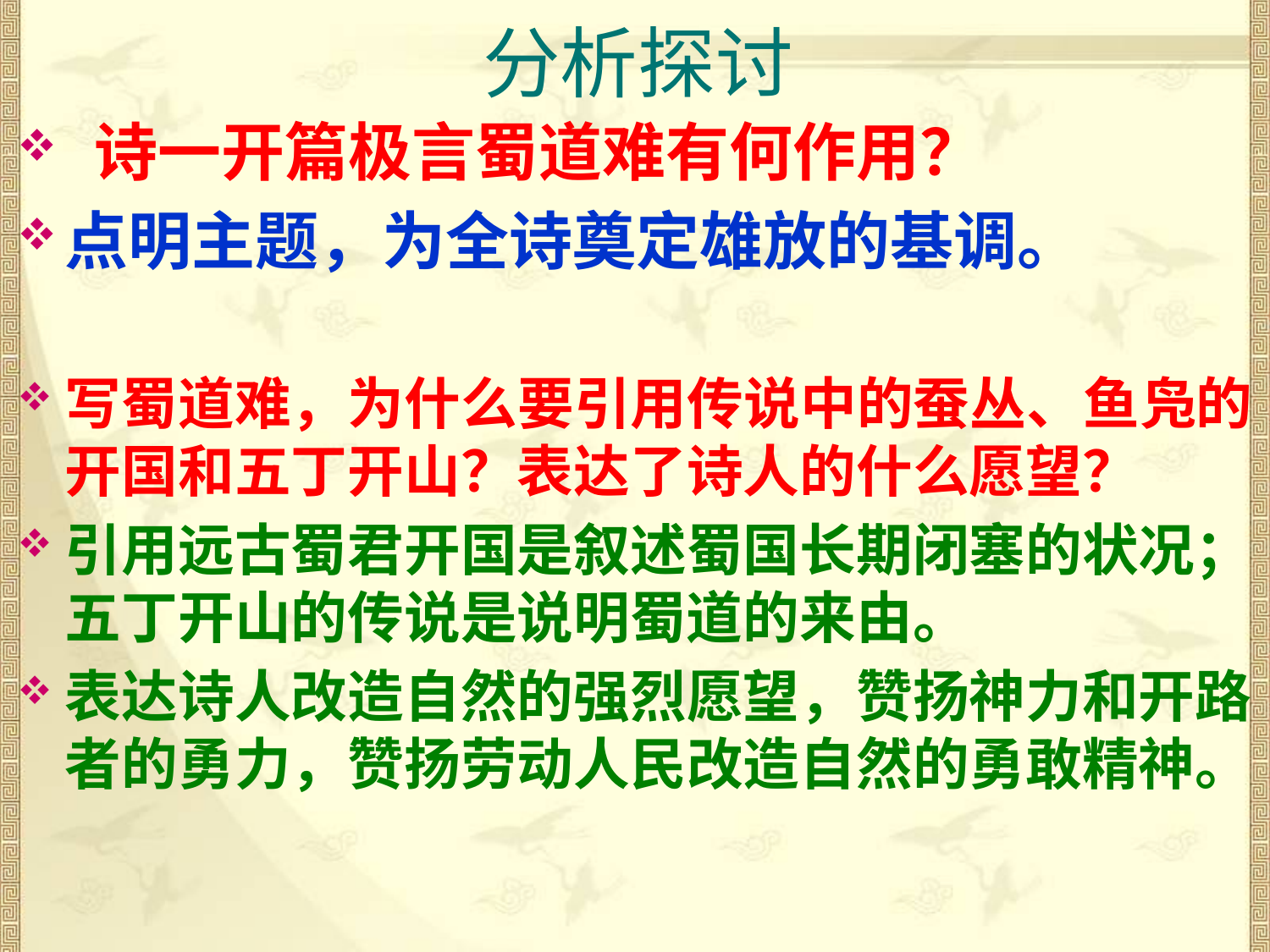

# 分析探讨
 诗一开篇极言蜀道难有何作用？
点明主题，为全诗奠定雄放的基调。

写蜀道难，为什么要引用传说中的蚕丛、鱼凫的开国和五丁开山？表达了诗人的什么愿望？
引用远古蜀君开国是叙述蜀国长期闭塞的状况；五丁开山的传说是说明蜀道的来由。
表达诗人改造自然的强烈愿望，赞扬神力和开路者的勇力，赞扬劳动人民改造自然的勇敢精神。